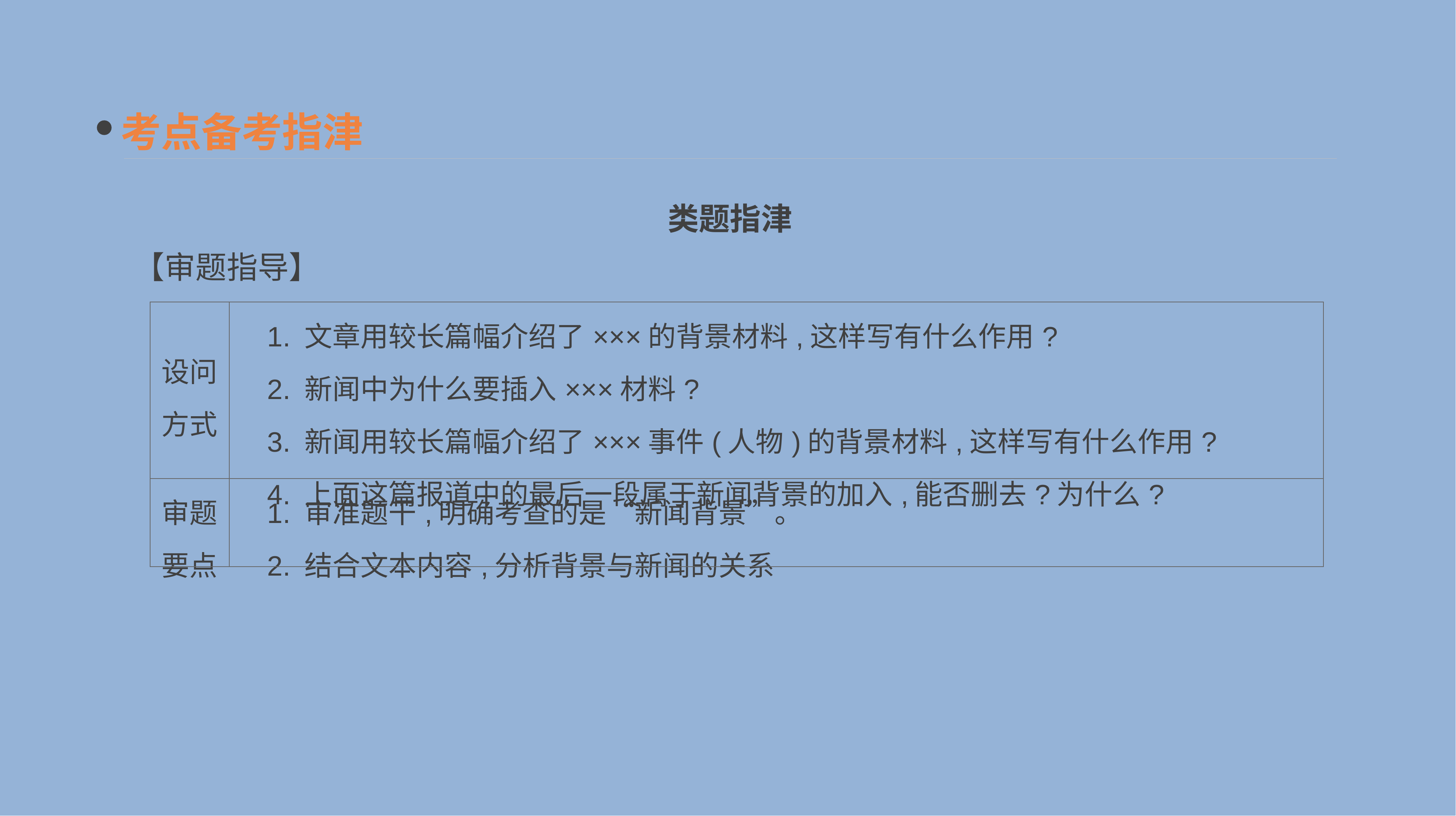

考点备考指津

类题指津
【审题指导】
| 设问 方式 | 1. 文章用较长篇幅介绍了×××的背景材料,这样写有什么作用? 　2. 新闻中为什么要插入×××材料? 　3. 新闻用较长篇幅介绍了×××事件(人物)的背景材料,这样写有什么作用? 　4. 上面这篇报道中的最后一段属于新闻背景的加入,能否删去?为什么? |
| --- | --- |
| 审题 要点 | 1. 审准题干,明确考查的是“新闻背景”。 　2. 结合文本内容,分析背景与新闻的关系 |